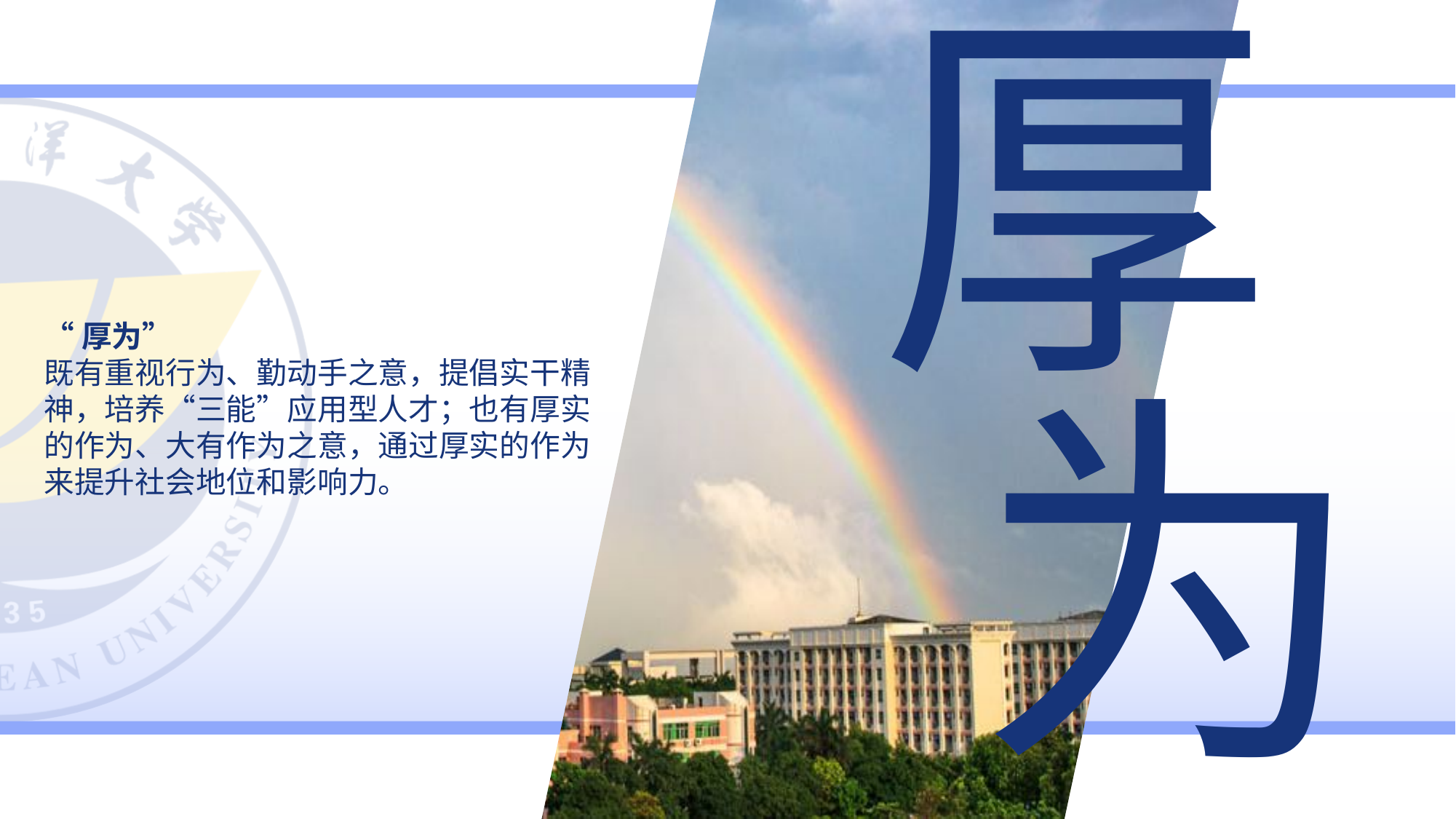

厚

“厚为”
既有重视行为、勤动手之意，提倡实干精神，培养“三能”应用型人才；也有厚实的作为、大有作为之意，通过厚实的作为来提升社会地位和影响力。
为